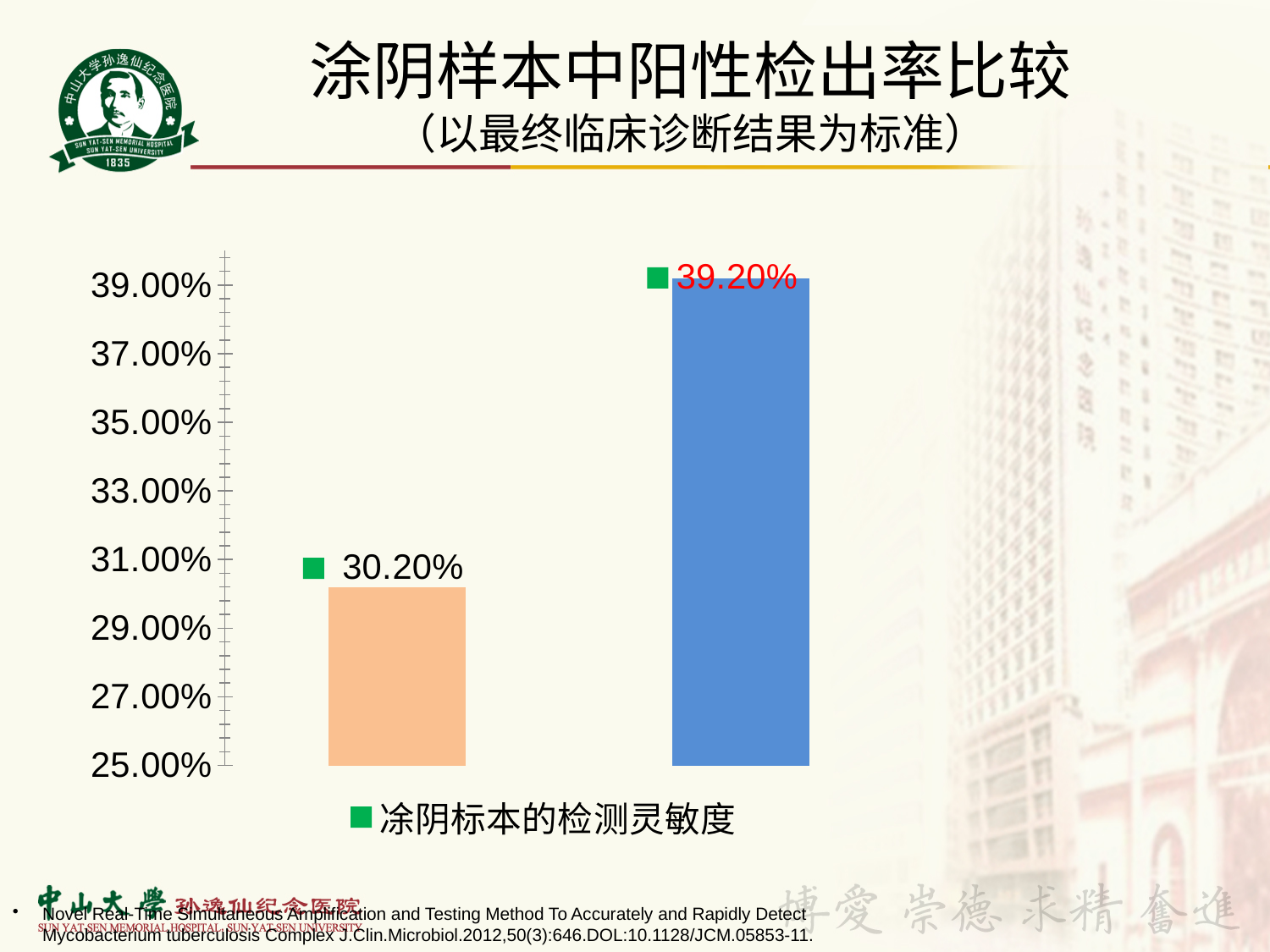

# 涂阴样本中阳性检出率比较 （以最终临床诊断结果为标准）

### Chart

| Category | 凃阴标本的检测灵敏度 |
|---|---|
| MGIT960培养 | 0.30200000000000027 |
| SAT | 0.39200000000000335 |
Novel Real-Time Simultaneous Amplification and Testing Method To Accurately and Rapidly Detect Mycobacterium tuberculosis Complex J.Clin.Microbiol.2012,50(3):646.DOL:10.1128/JCM.05853-11.